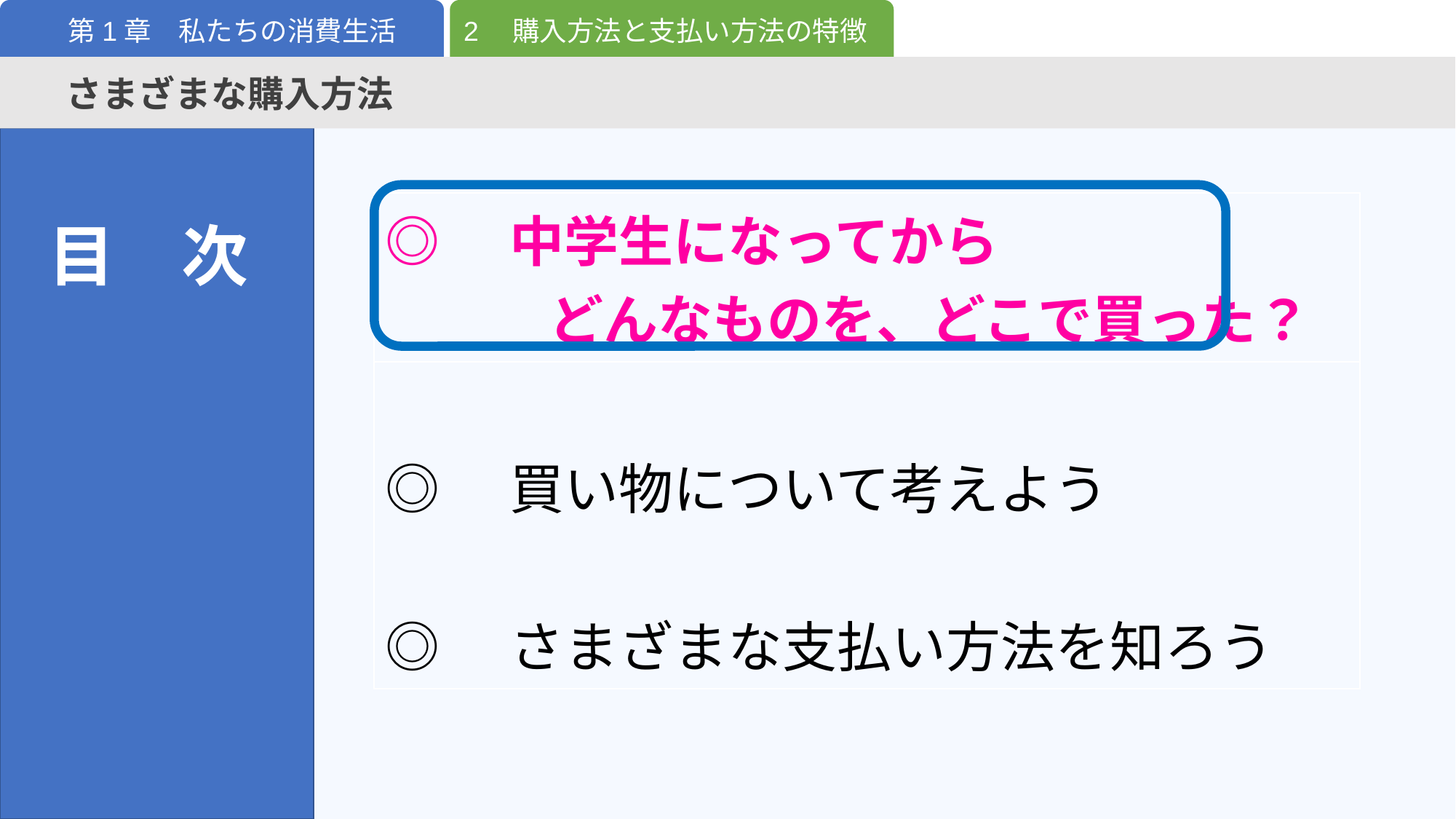

2　購入方法と支払い方法の特徴
第1章　私たちの消費生活
さまざまな購入方法

| ◎　中学生になってから 　　　どんなものを、どこで買った？ |
| --- |
| ◎　買い物について考えよう ◎　さまざまな支払い方法を知ろう |
目　次